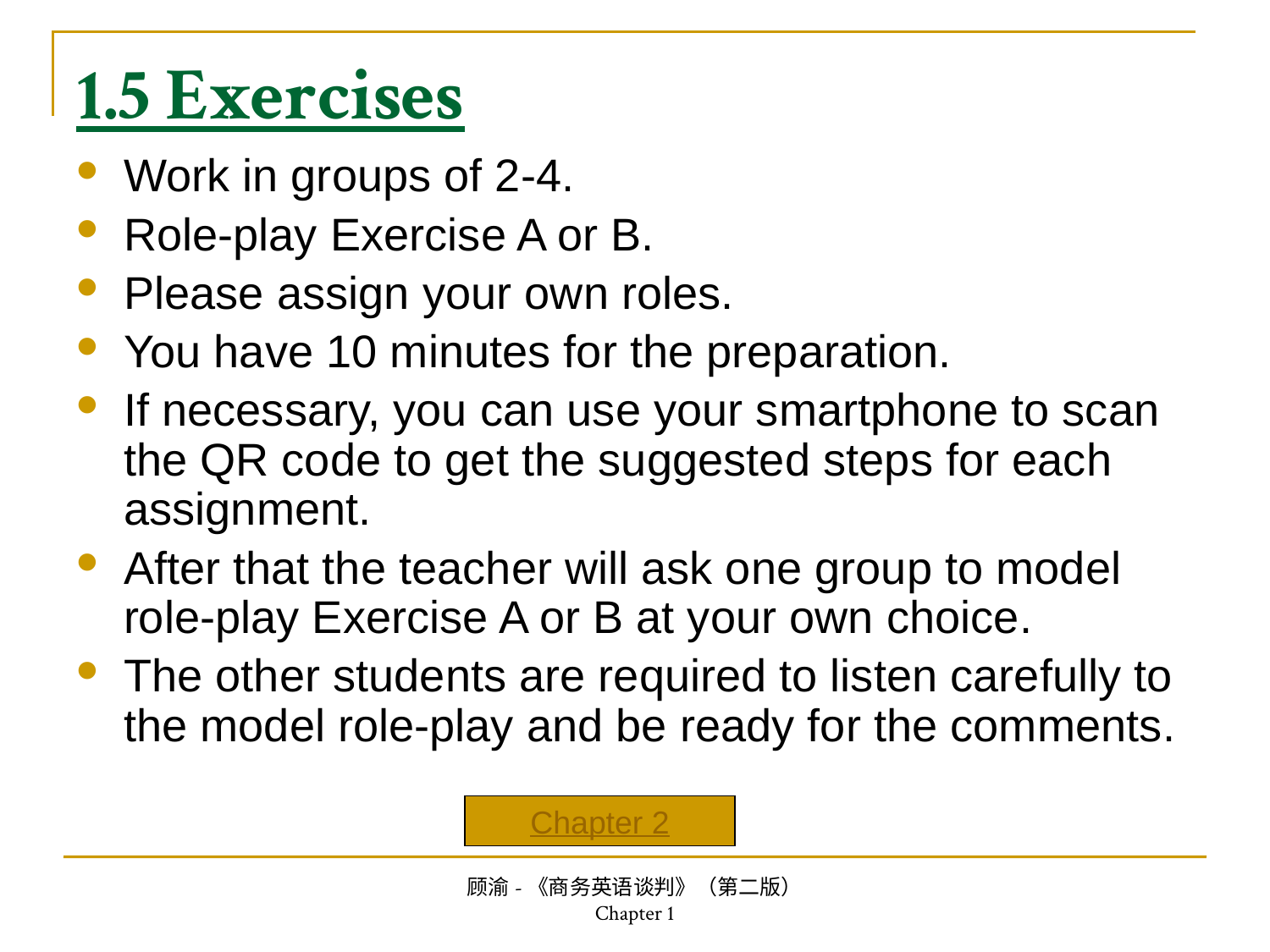

# 1.5 Exercises
Work in groups of 2-4.
Role-play Exercise A or B.
Please assign your own roles.
You have 10 minutes for the preparation.
If necessary, you can use your smartphone to scan the QR code to get the suggested steps for each assignment.
After that the teacher will ask one group to model role-play Exercise A or B at your own choice.
The other students are required to listen carefully to the model role-play and be ready for the comments.
Chapter 2

19
顾渝-《商务英语谈判》（第二版） Chapter 1